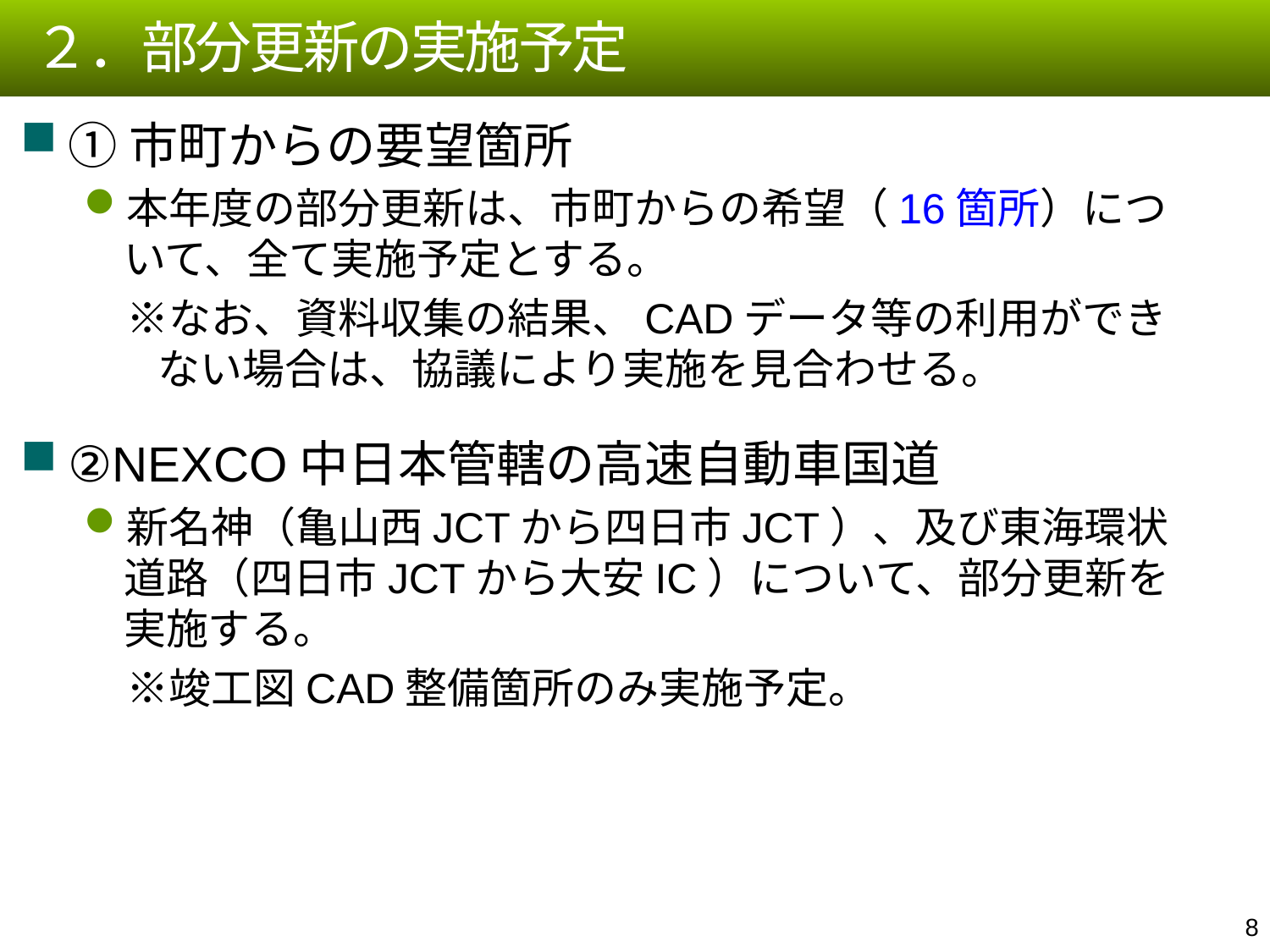

２．部分更新の実施予定
①市町からの要望箇所
本年度の部分更新は、市町からの希望（16箇所）について、全て実施予定とする。
　※なお、資料収集の結果、CADデータ等の利用ができない場合は、協議により実施を見合わせる。

②NEXCO中日本管轄の高速自動車国道
新名神（亀山西JCTから四日市JCT）、及び東海環状道路（四日市JCTから大安IC）について、部分更新を実施する。
　※竣工図CAD整備箇所のみ実施予定。

8